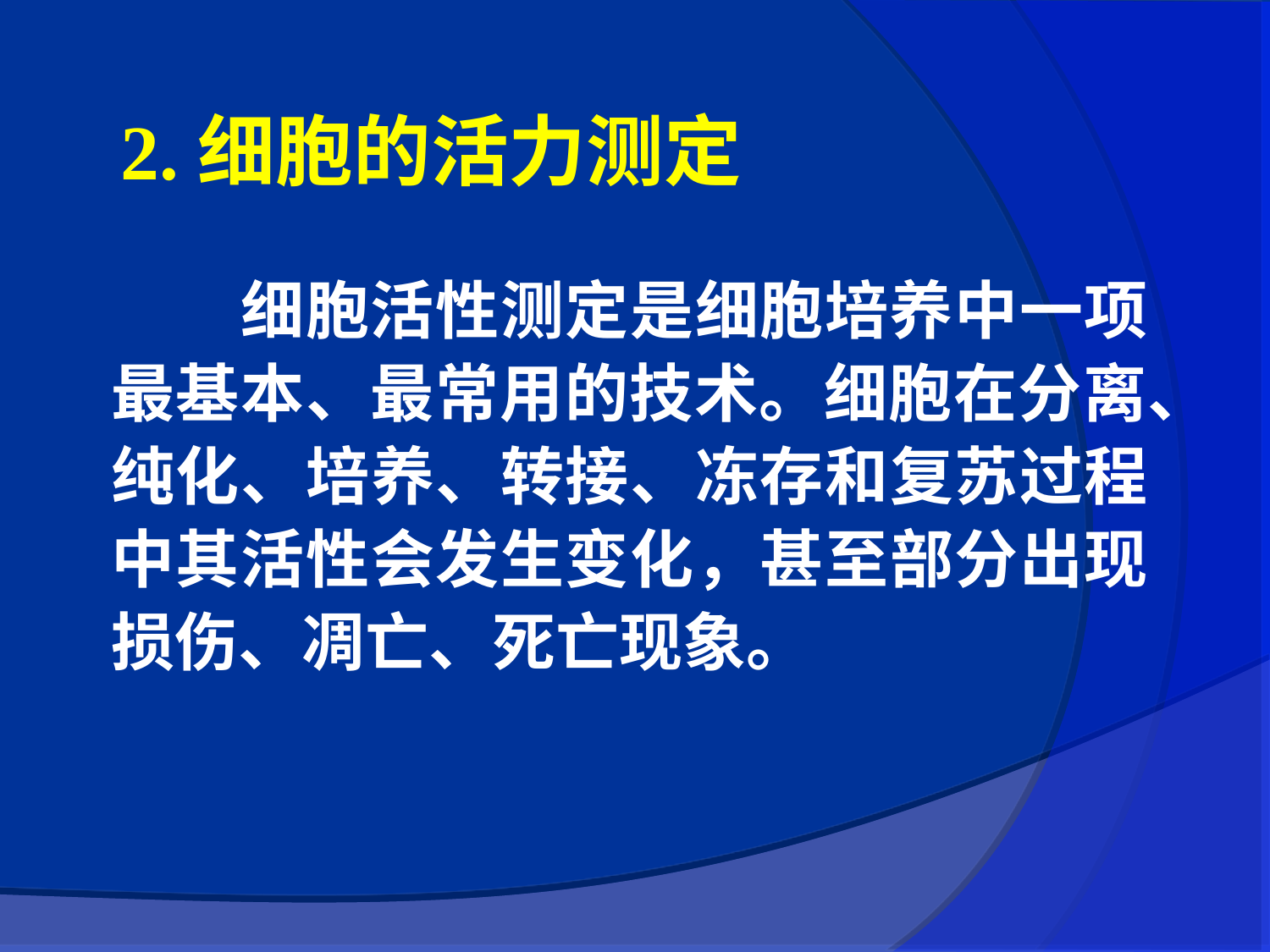

2.细胞的活力测定
        细胞活性测定是细胞培养中一项最基本、最常用的技术。细胞在分离、纯化、培养、转接、冻存和复苏过程中其活性会发生变化，甚至部分出现损伤、凋亡、死亡现象。